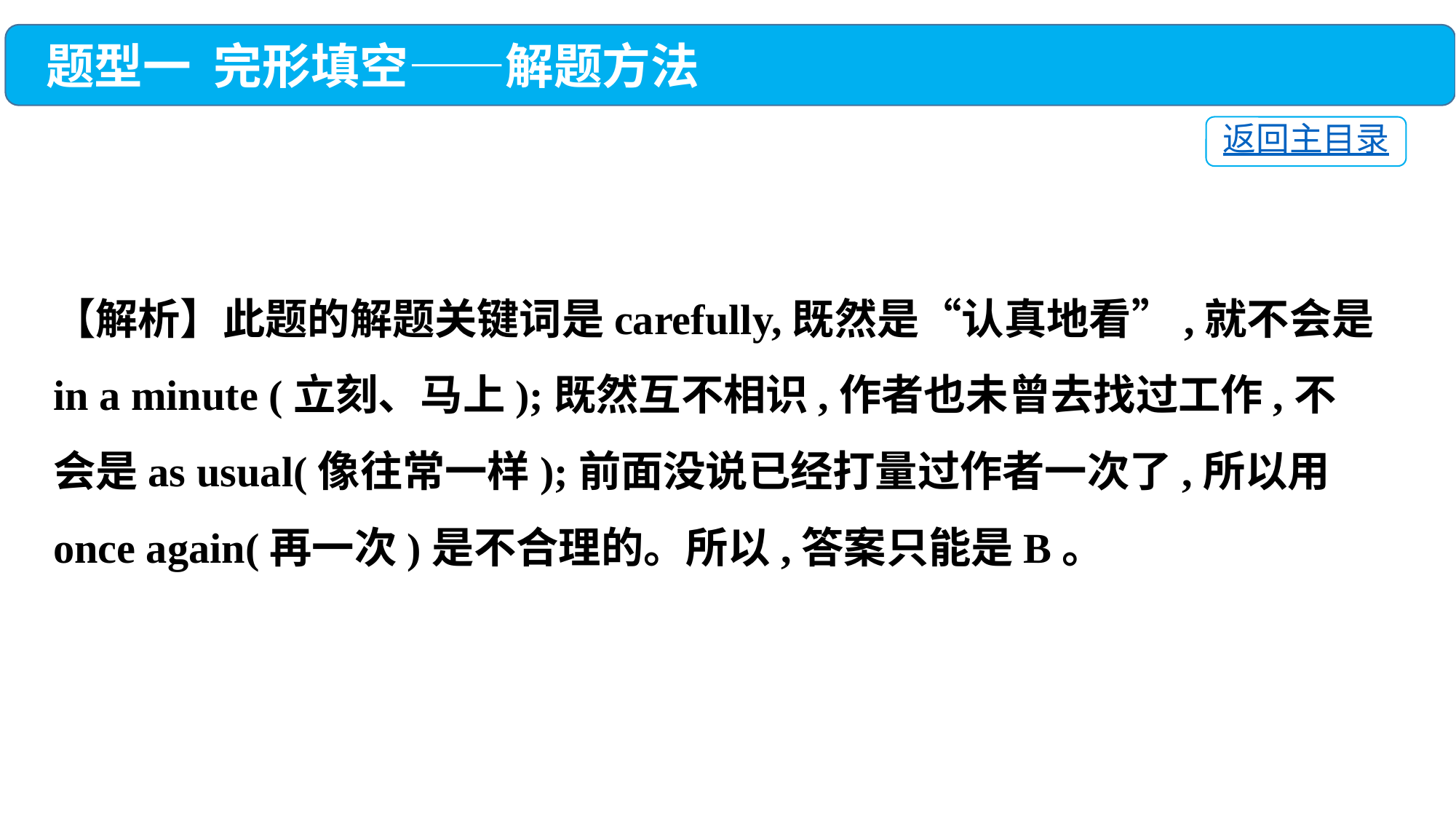

题型一  完形填空——解题方法
返回主目录
【解析】此题的解题关键词是carefully,既然是“认真地看”,就不会是in a minute (立刻、马上);既然互不相识,作者也未曾去找过工作,不会是as usual(像往常一样);前面没说已经打量过作者一次了,所以用once again(再一次)是不合理的。所以,答案只能是B。